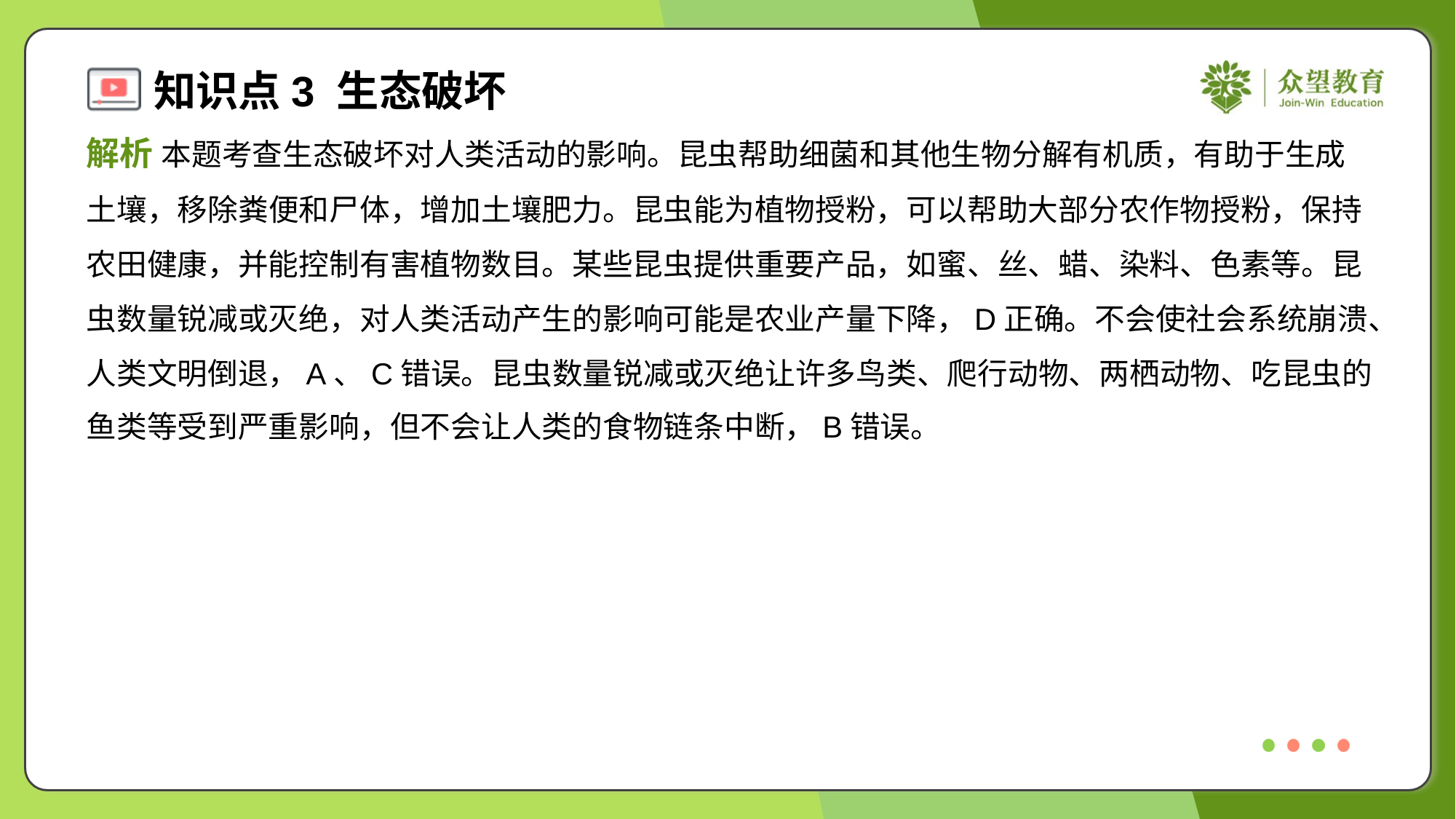

解析 本题考查生态破坏对人类活动的影响。昆虫帮助细菌和其他生物分解有机质，有助于生成
土壤，移除粪便和尸体，增加土壤肥力。昆虫能为植物授粉，可以帮助大部分农作物授粉，保持
农田健康，并能控制有害植物数目。某些昆虫提供重要产品，如蜜、丝、蜡、染料、色素等。昆
虫数量锐减或灭绝，对人类活动产生的影响可能是农业产量下降，D正确。不会使社会系统崩溃、
人类文明倒退，A、C错误。昆虫数量锐减或灭绝让许多鸟类、爬行动物、两栖动物、吃昆虫的
鱼类等受到严重影响，但不会让人类的食物链条中断，B错误。